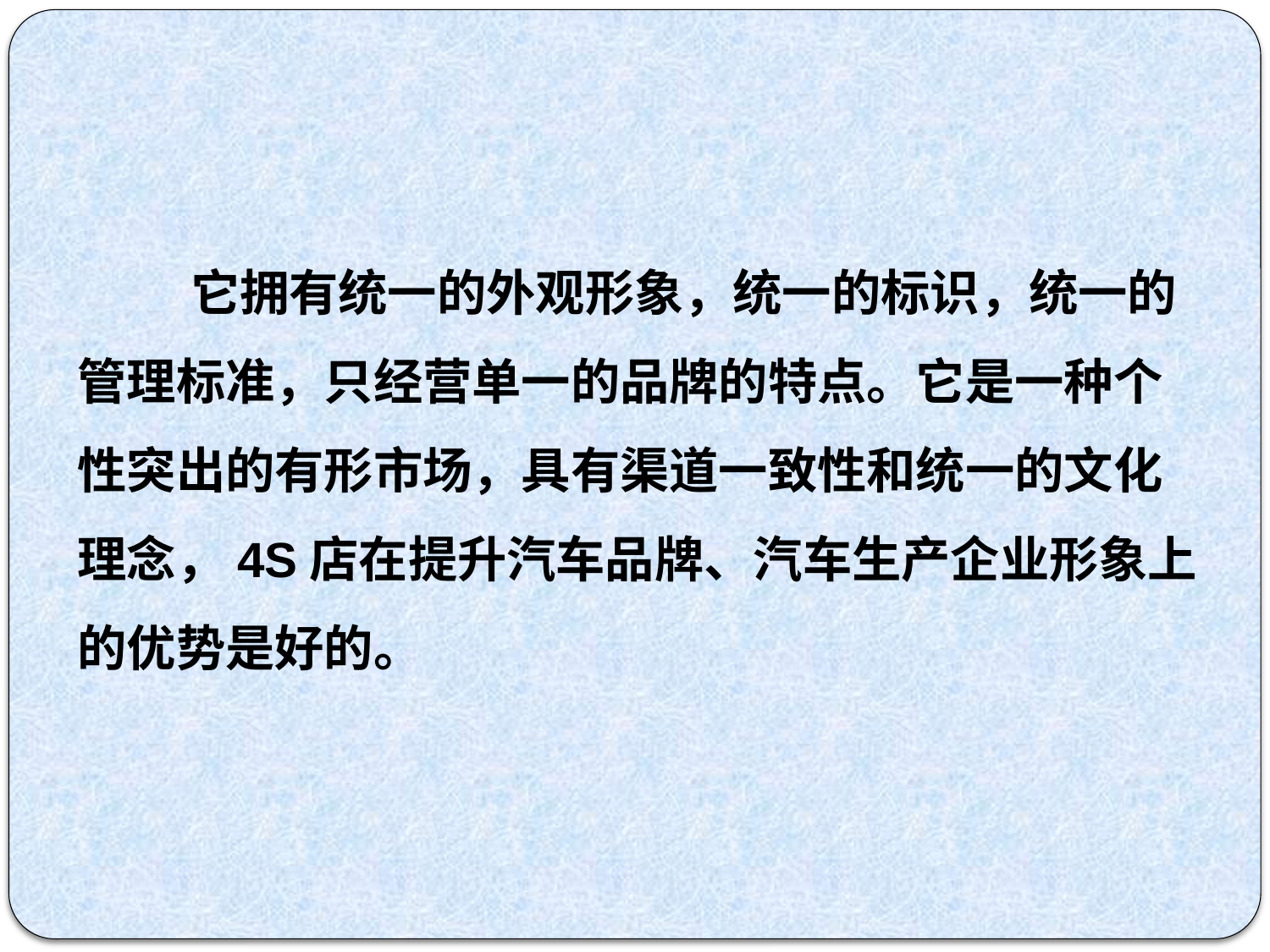

它拥有统一的外观形象，统一的标识，统一的管理标准，只经营单一的品牌的特点。它是一种个性突出的有形市场，具有渠道一致性和统一的文化理念，4S店在提升汽车品牌、汽车生产企业形象上的优势是好的。